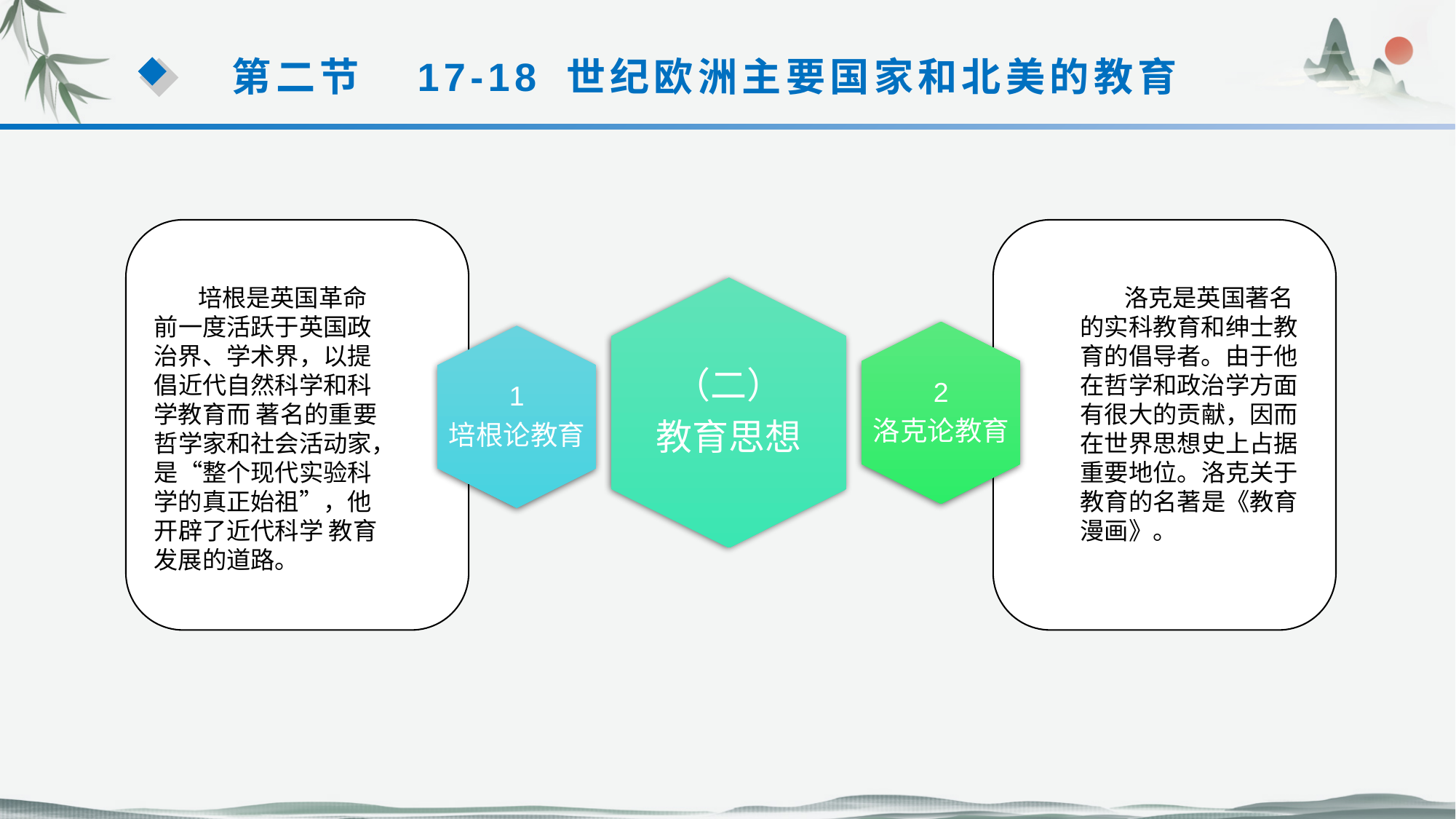

第二节　17-18 世纪欧洲主要国家和北美的教育

       培根是英国革命前一度活跃于英国政治界、学术界，以提倡近代自然科学和科学教育而 著名的重要哲学家和社会活动家，是“整个现代实验科学的真正始祖”，他开辟了近代科学 教育发展的道路。

       洛克是英国著名的实科教育和绅士教育的倡导者。由于他在哲学和政治学方面有很大的贡献，因而在世界思想史上占据重要地位。洛克关于教育的名著是《教育漫画》。

（二）
教育思想
2
洛克论教育
1
培根论教育